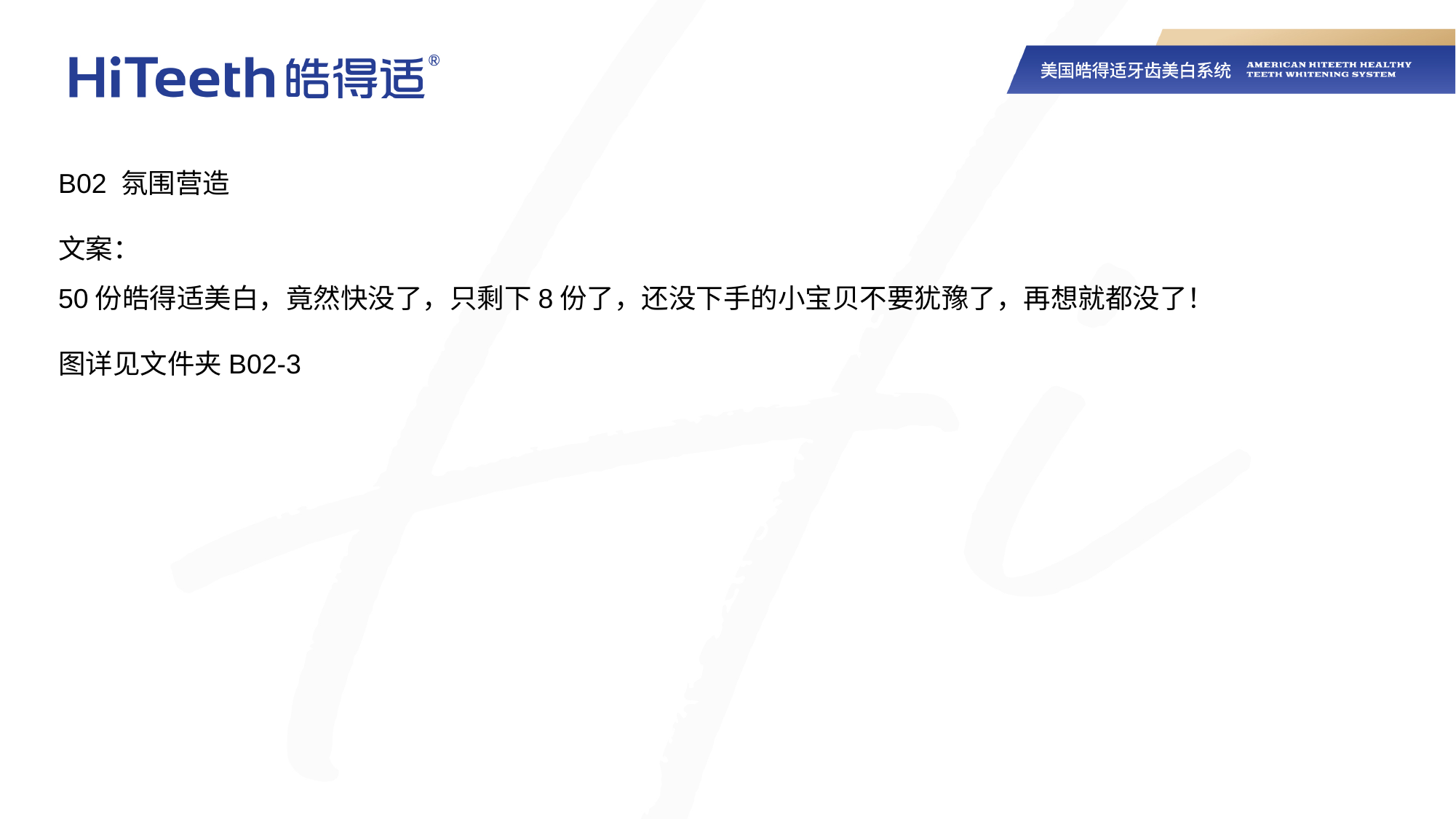

B02 氛围营造

文案：
50份皓得适美白，竟然快没了，只剩下8份了，还没下手的小宝贝不要犹豫了，再想就都没了！

图详见文件夹B02-3